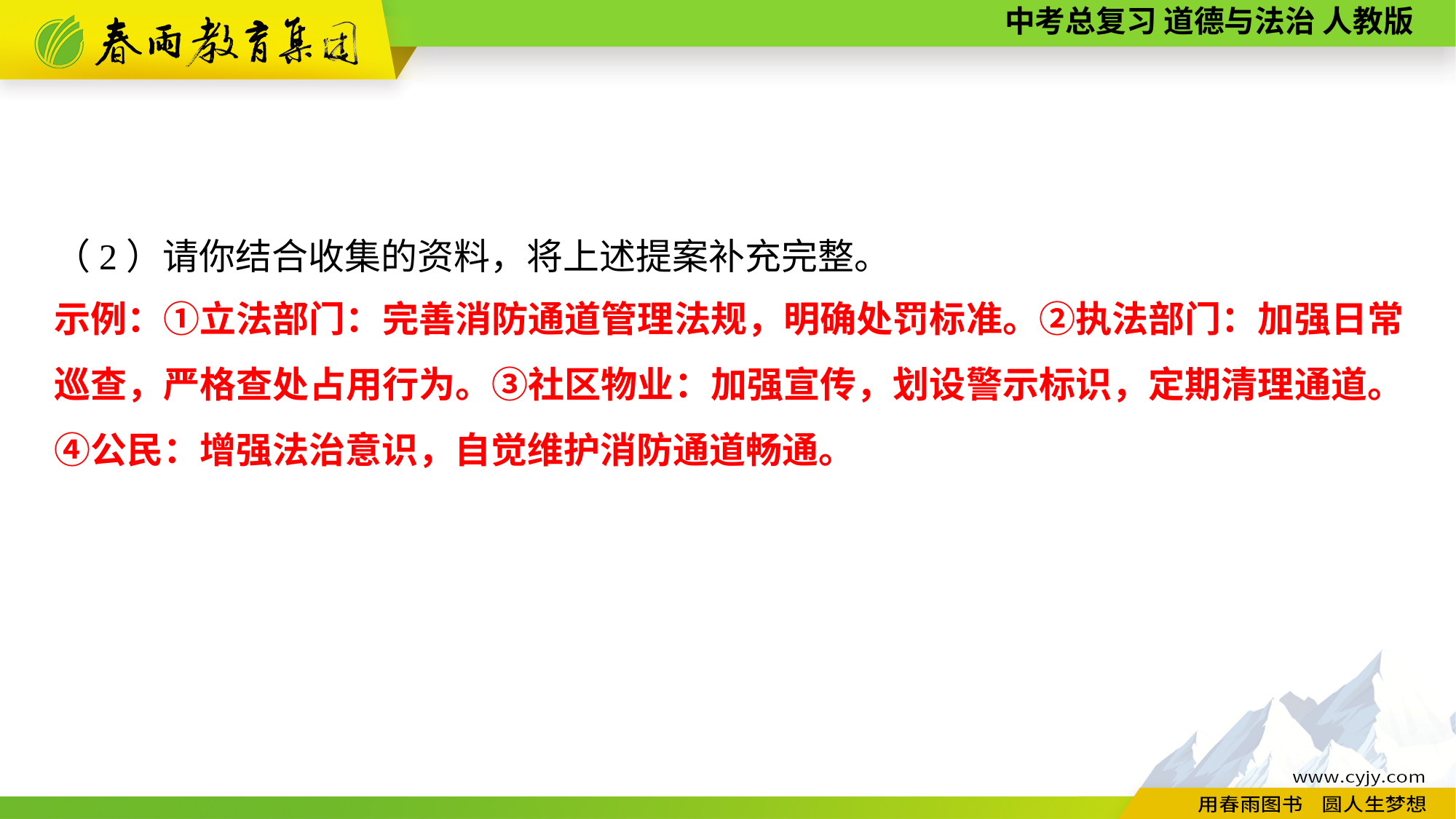

（2）请你结合收集的资料，将上述提案补充完整。
示例：①立法部门：完善消防通道管理法规，明确处罚标准。②执法部门：加强日常巡查，严格查处占用行为。③社区物业：加强宣传，划设警示标识，定期清理通道。④公民：增强法治意识，自觉维护消防通道畅通。